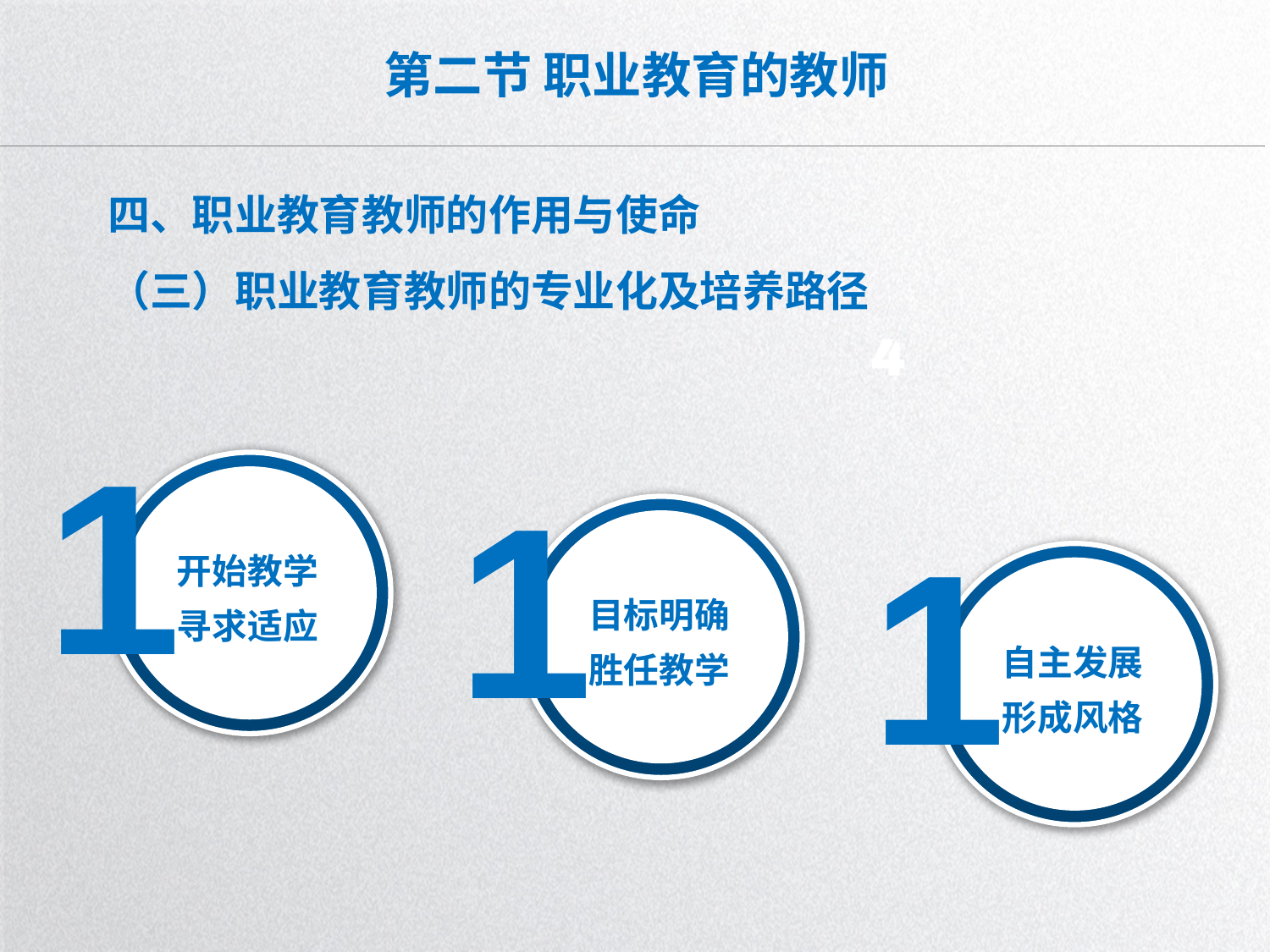

# 第二节 职业教育的教师
四、职业教育教师的作用与使命
（三）职业教育教师的专业化及培养路径
1

开始教学
寻求适应
4
1

目标明确
胜任教学
1

自主发展
形成风格